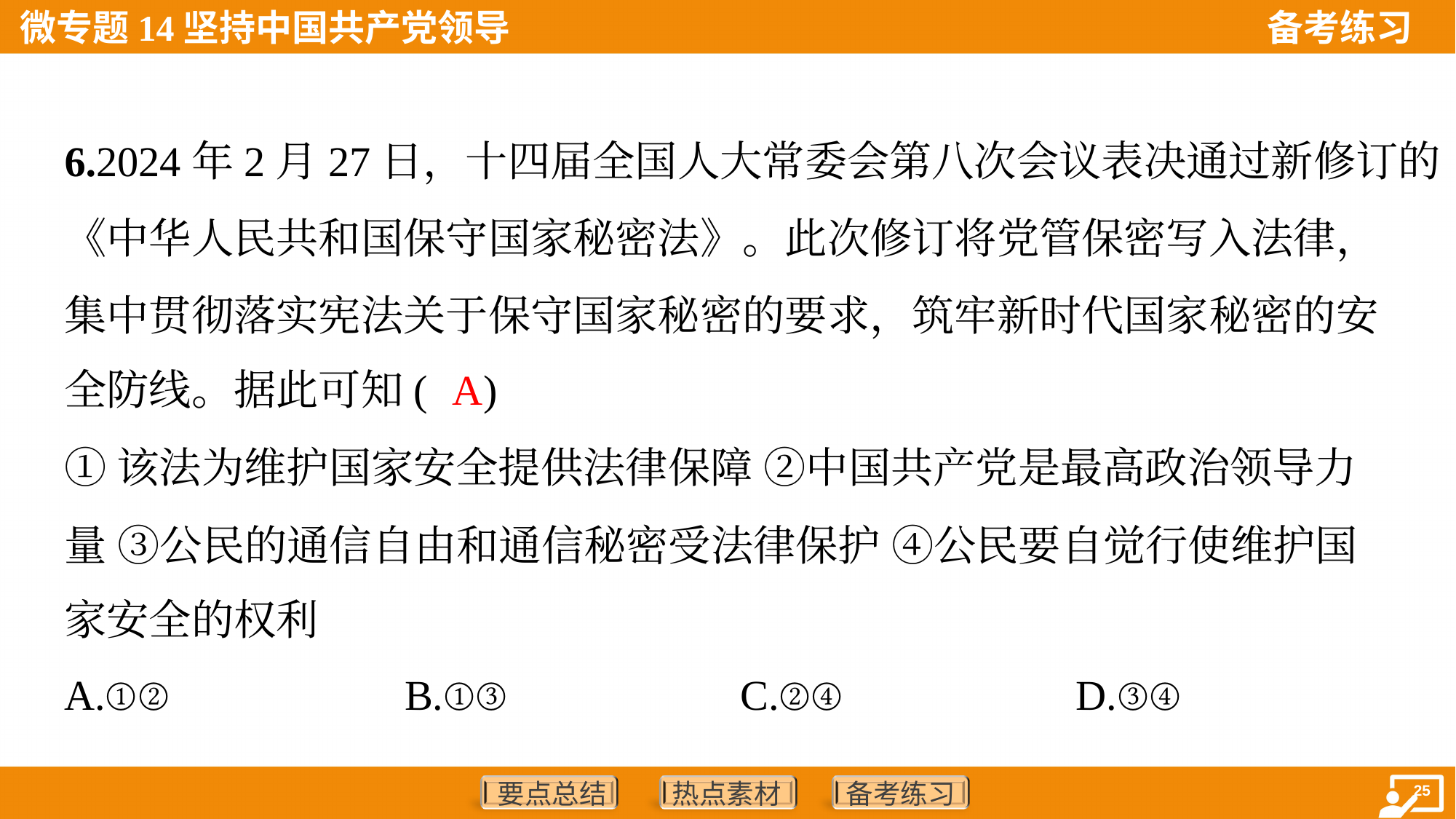

6.2024年2月27日，十四届全国人大常委会第八次会议表决通过新修订的
《中华人民共和国保守国家秘密法》。此次修订将党管保密写入法律，
集中贯彻落实宪法关于保守国家秘密的要求，筑牢新时代国家秘密的安
全防线。据此可知(     )
A
①该法为维护国家安全提供法律保障 ②中国共产党是最高政治领导力
量 ③公民的通信自由和通信秘密受法律保护 ④公民要自觉行使维护国
家安全的权利
A.①②	B.①③	C.②④	D.③④